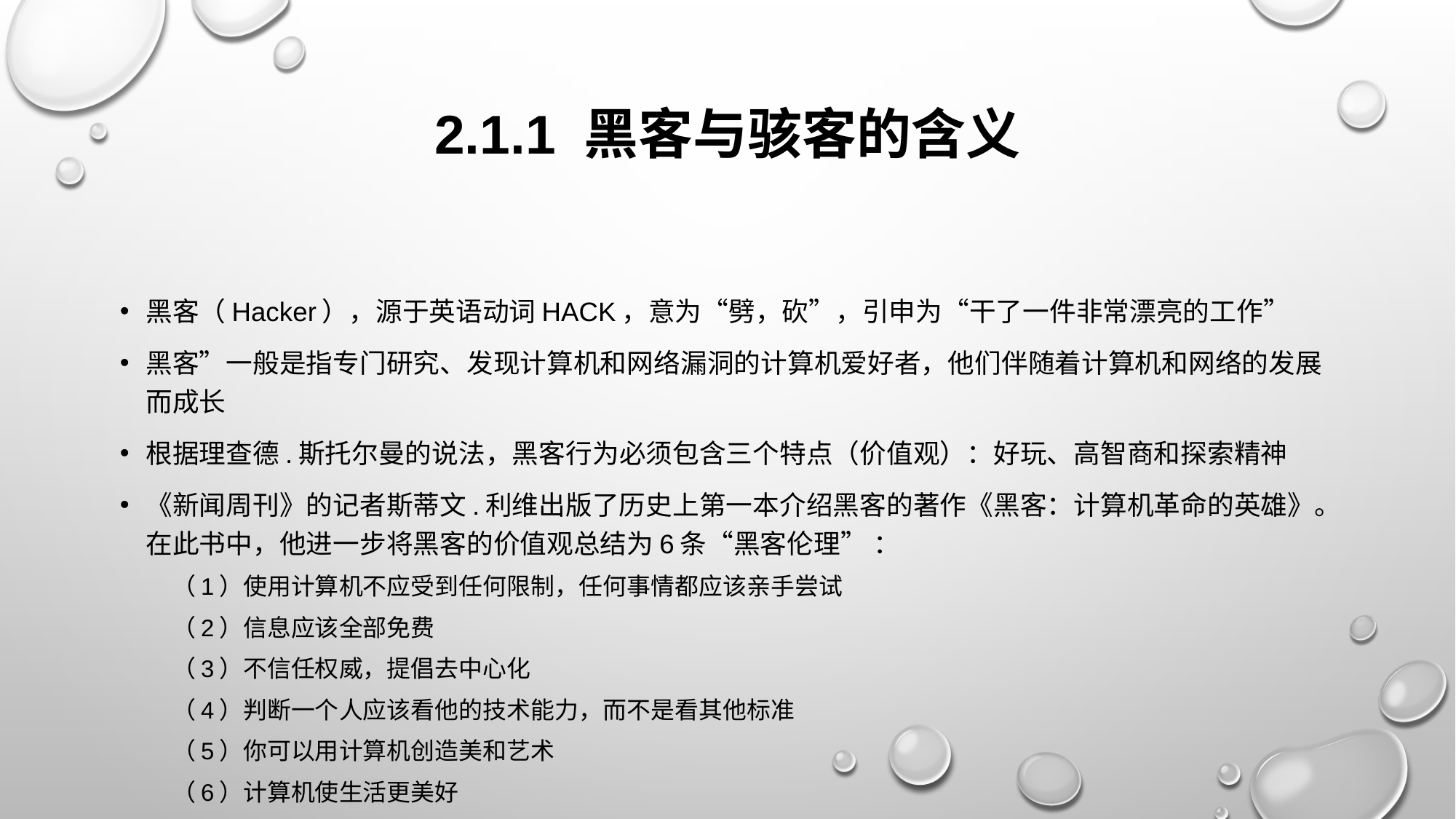

# 2.1.1 黑客与骇客的含义
黑客（hacker），源于英语动词hack，意为“劈，砍”，引申为“干了一件非常漂亮的工作”
黑客”一般是指专门研究、发现计算机和网络漏洞的计算机爱好者，他们伴随着计算机和网络的发展而成长
根据理查德.斯托尔曼的说法，黑客行为必须包含三个特点（价值观）：好玩、高智商和探索精神
《新闻周刊》的记者斯蒂文.利维出版了历史上第一本介绍黑客的著作《黑客：计算机革命的英雄》。在此书中，他进一步将黑客的价值观总结为6条“黑客伦理” ：
（1）使用计算机不应受到任何限制，任何事情都应该亲手尝试
（2）信息应该全部免费
（3）不信任权威，提倡去中心化
（4）判断一个人应该看他的技术能力，而不是看其他标准
（5）你可以用计算机创造美和艺术
（6）计算机使生活更美好